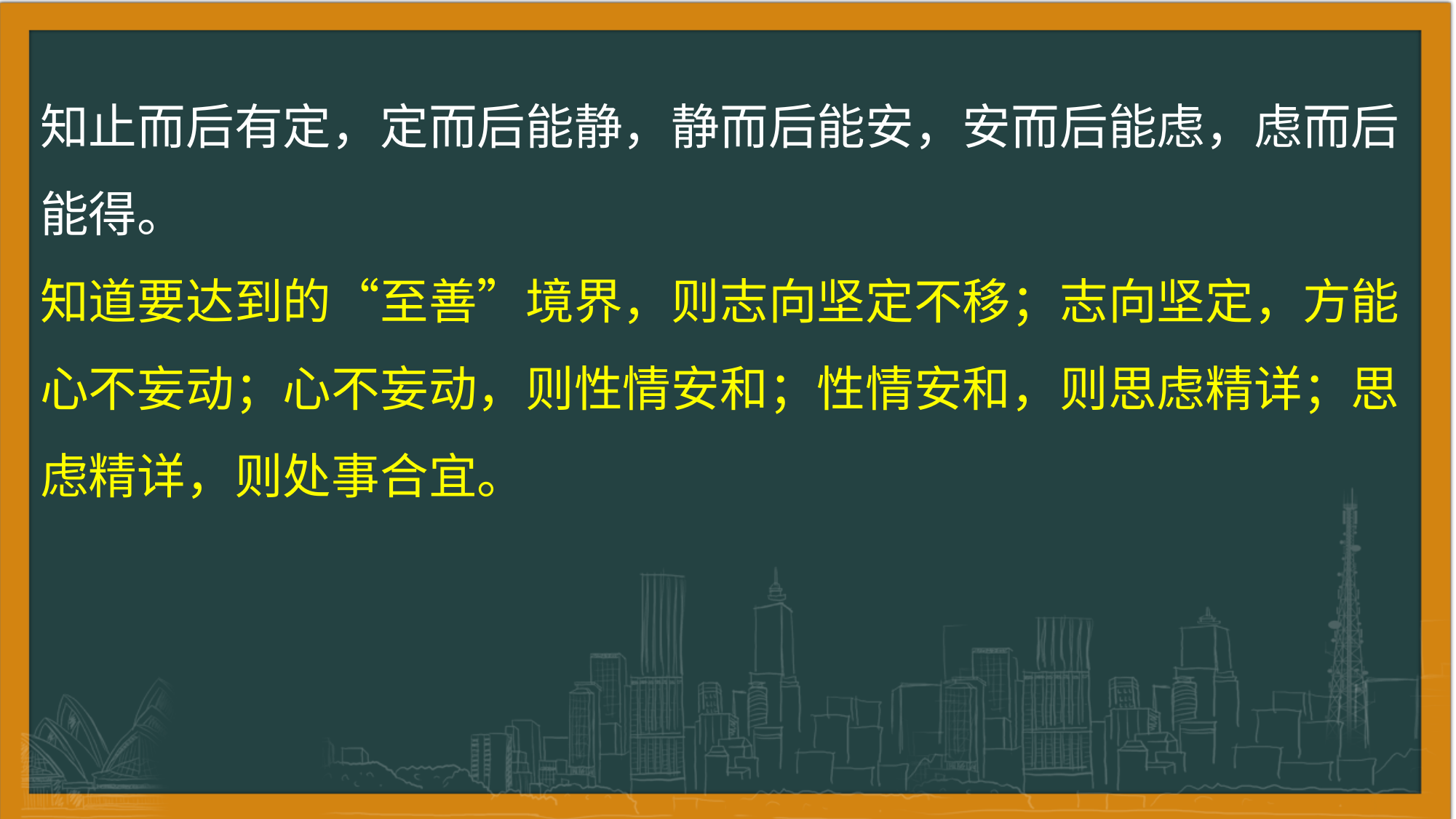

知止而后有定，定而后能静，静而后能安，安而后能虑，虑而后能得。
知道要达到的“至善”境界，则志向坚定不移；志向坚定，方能心不妄动；心不妄动，则性情安和；性情安和，则思虑精详；思虑精详，则处事合宜。